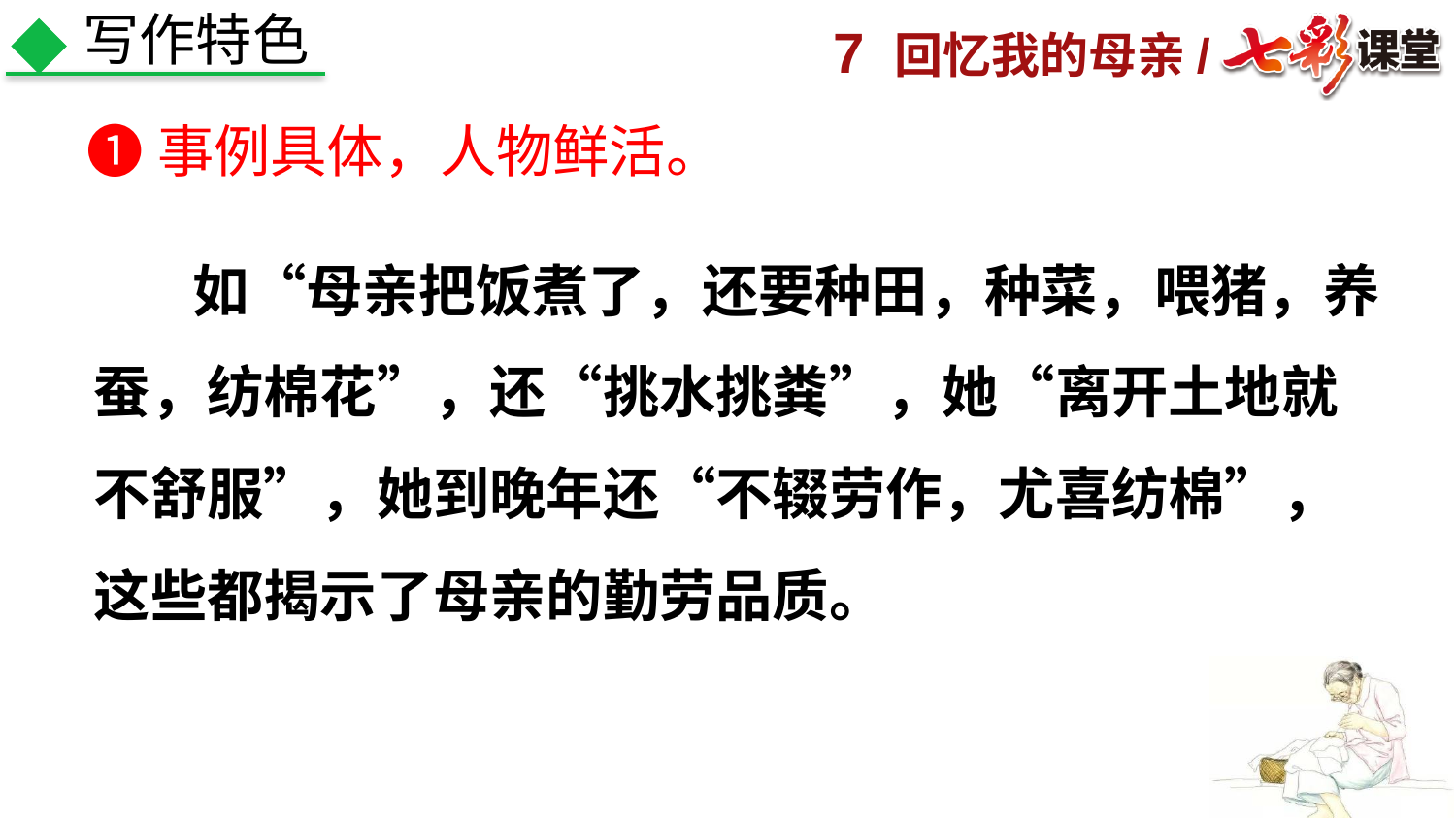

写作特色

❶事例具体，人物鲜活。
 如“母亲把饭煮了，还要种田，种菜，喂猪，养蚕，纺棉花”，还“挑水挑粪”，她“离开土地就不舒服”，她到晚年还“不辍劳作，尤喜纺棉”，这些都揭示了母亲的勤劳品质。